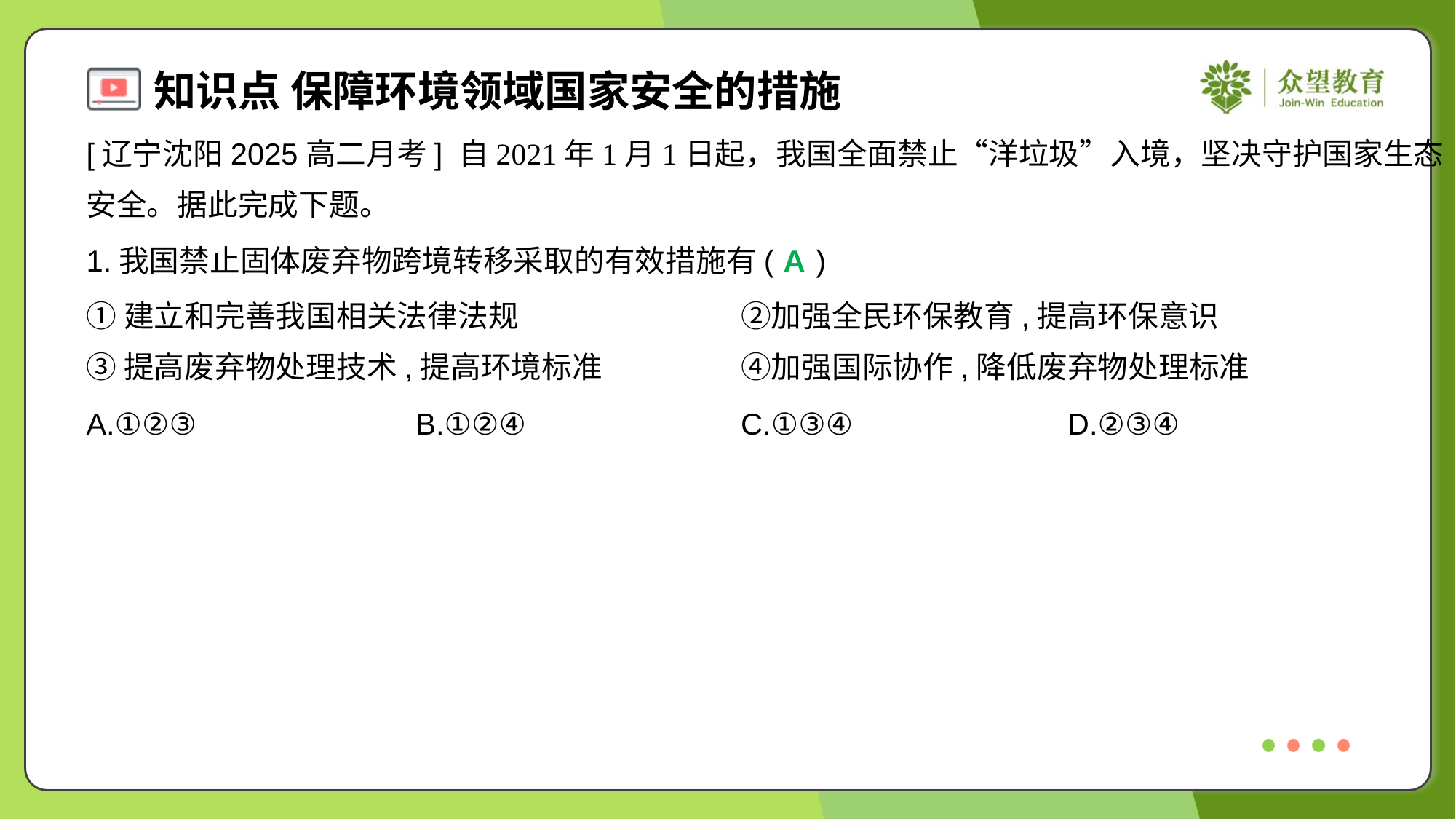

[辽宁沈阳2025高二月考] 自2021年1月1日起，我国全面禁止“洋垃圾”入境，坚决守护国家生态
安全。据此完成下题。
1.我国禁止固体废弃物跨境转移采取的有效措施有(     )
A
①建立和完善我国相关法律法规	②加强全民环保教育,提高环保意识
③提高废弃物处理技术,提高环境标准	④加强国际协作,降低废弃物处理标准
A.①②③	B.①②④	C.①③④	D.②③④